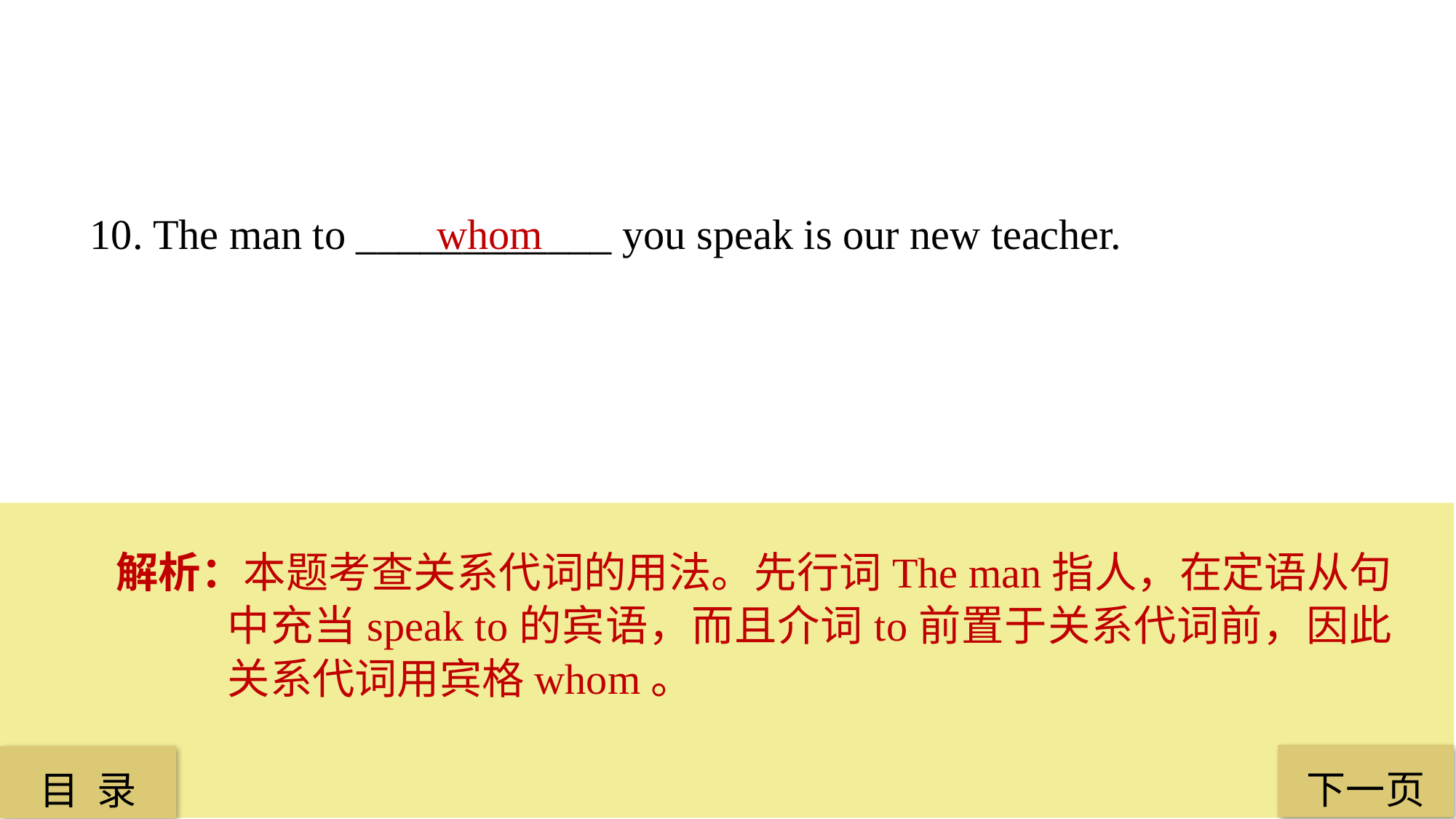

10. The man to ____________ you speak is our new teacher.
 whom
解析：本题考查关系代词的用法。先行词The man指人，在定语从句中充当speak to的宾语，而且介词to前置于关系代词前，因此关系代词用宾格whom。